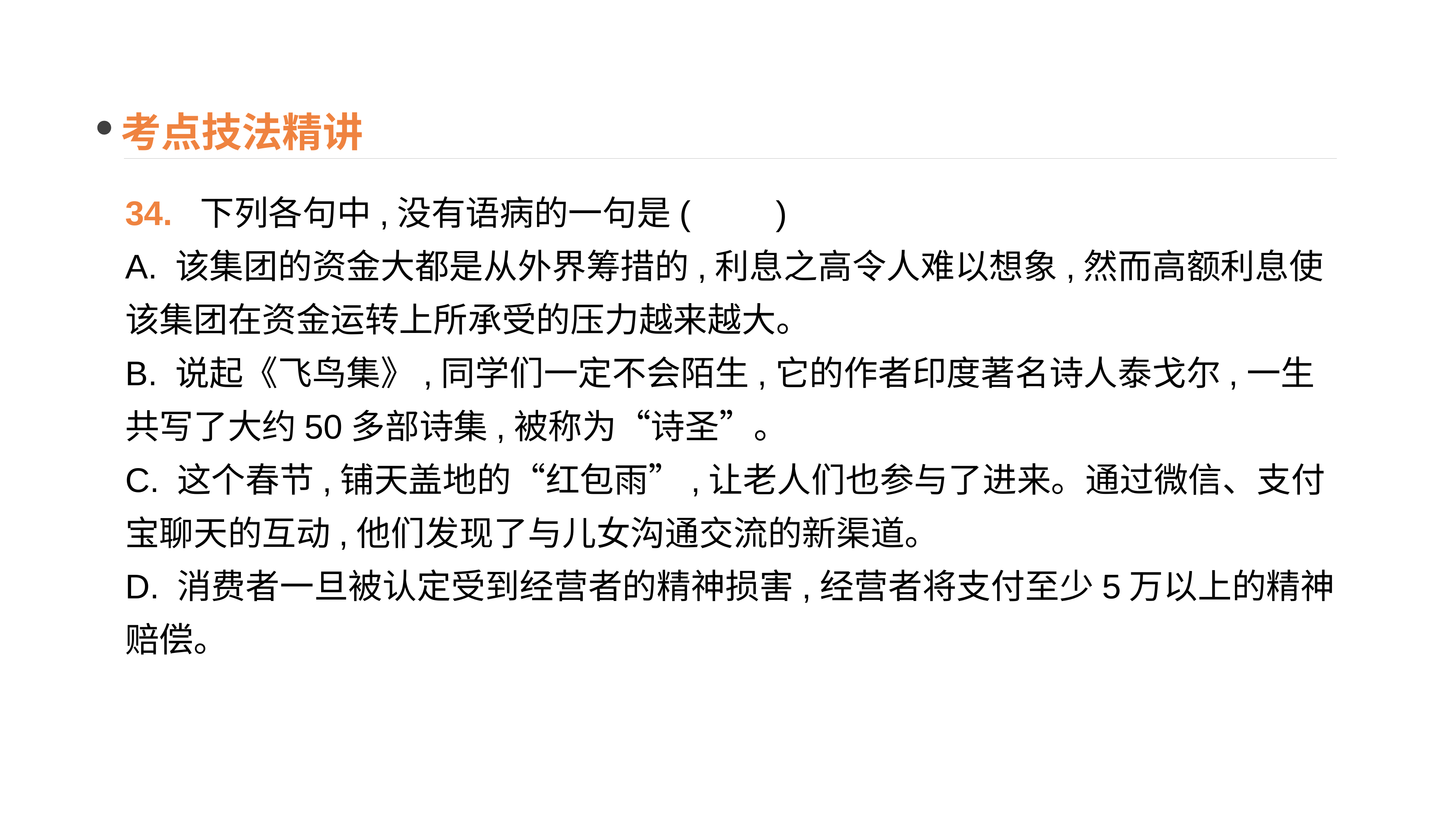

考点技法精讲

34.  下列各句中,没有语病的一句是(　　)
A. 该集团的资金大都是从外界筹措的,利息之高令人难以想象,然而高额利息使该集团在资金运转上所承受的压力越来越大。
B. 说起《飞鸟集》,同学们一定不会陌生,它的作者印度著名诗人泰戈尔,一生共写了大约50多部诗集,被称为“诗圣”。
C. 这个春节,铺天盖地的“红包雨”,让老人们也参与了进来。通过微信、支付宝聊天的互动,他们发现了与儿女沟通交流的新渠道。
D. 消费者一旦被认定受到经营者的精神损害,经营者将支付至少5万以上的精神赔偿。